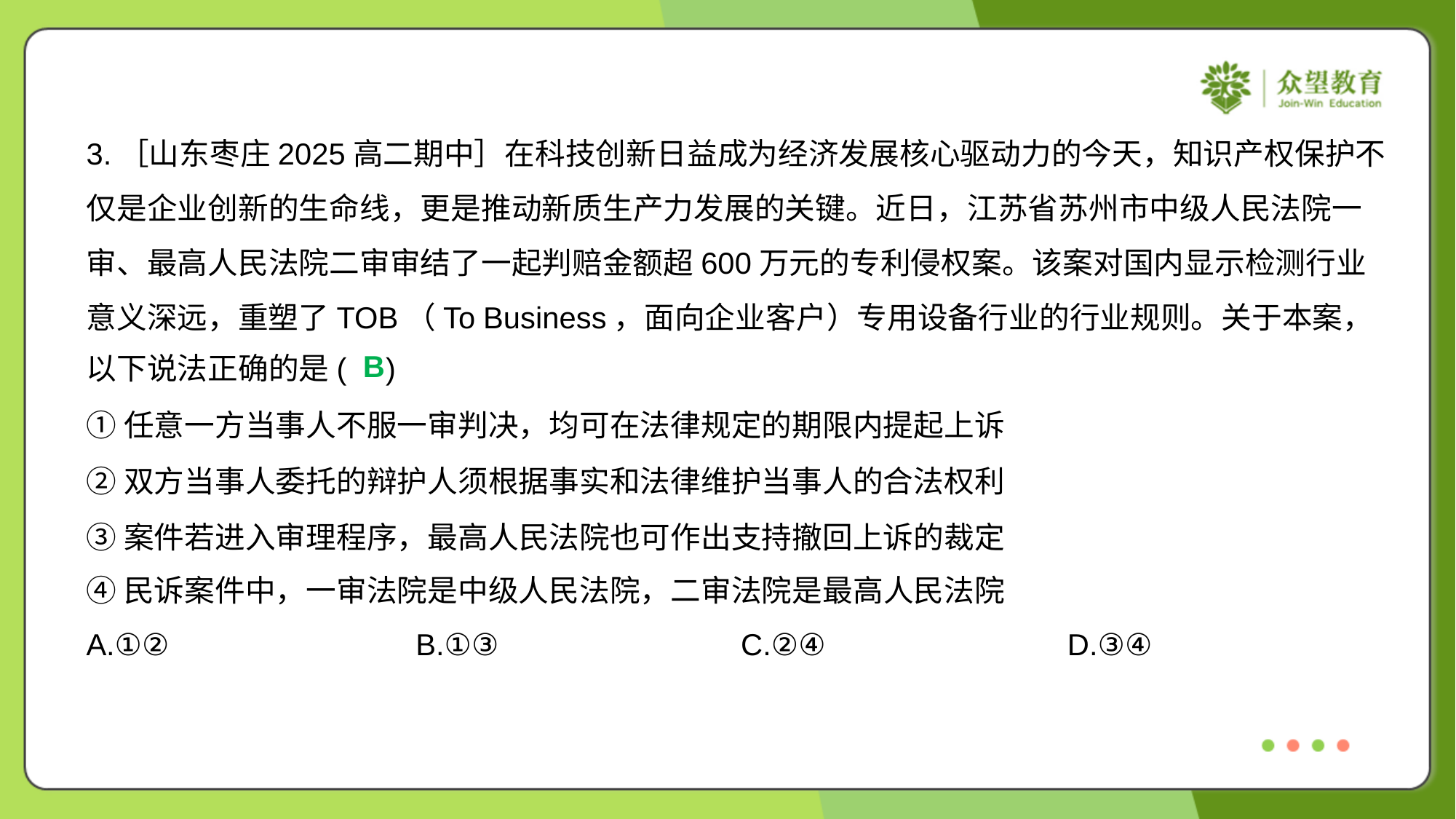

3.［山东枣庄2025高二期中］在科技创新日益成为经济发展核心驱动力的今天，知识产权保护不
仅是企业创新的生命线，更是推动新质生产力发展的关键。近日，江苏省苏州市中级人民法院一
审、最高人民法院二审审结了一起判赔金额超600万元的专利侵权案。该案对国内显示检测行业
意义深远，重塑了TOB（To Business，面向企业客户）专用设备行业的行业规则。关于本案，
以下说法正确的是(     )
B
①任意一方当事人不服一审判决，均可在法律规定的期限内提起上诉
②双方当事人委托的辩护人须根据事实和法律维护当事人的合法权利
③案件若进入审理程序，最高人民法院也可作出支持撤回上诉的裁定
④民诉案件中，一审法院是中级人民法院，二审法院是最高人民法院
A.①②	B.①③	C.②④	D.③④